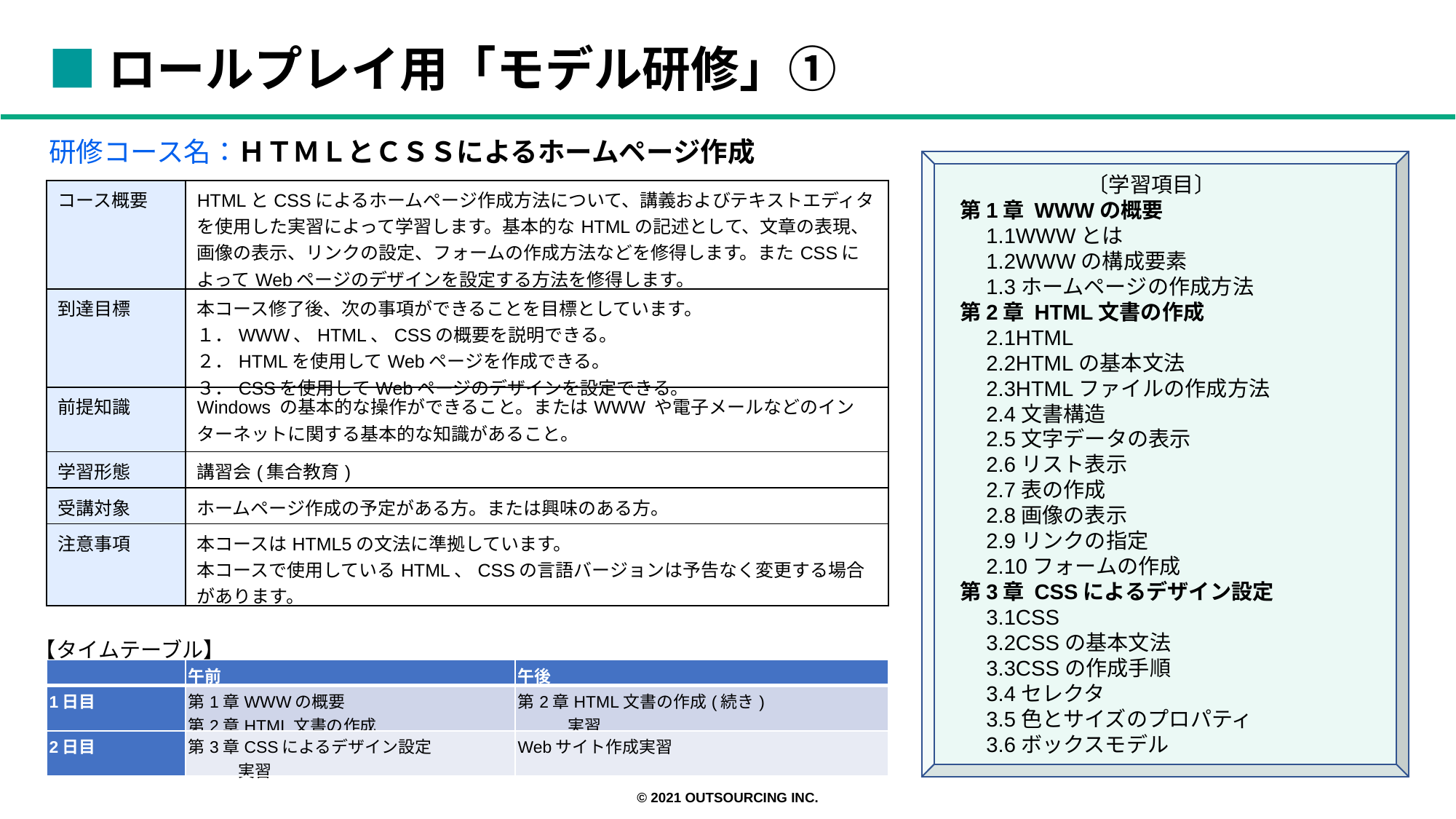

■ロールプレイ用「モデル研修」①
研修コース名：ＨＴＭＬとＣＳＳによるホームページ作成​
　　　　　　〔学習項目〕
第1章 WWWの概要
　1.1WWWとは
　1.2WWWの構成要素
　1.3ホームページの作成方法
第2章 HTML文書の作成
　2.1HTML
　2.2HTMLの基本文法
　2.3HTMLファイルの作成方法
　2.4文書構造
　2.5文字データの表示
　2.6リスト表示
　2.7表の作成
　2.8画像の表示
　2.9リンクの指定
　2.10フォームの作成
第3章 CSSによるデザイン設定
　3.1CSS
　3.2CSSの基本文法
　3.3CSSの作成手順
　3.4セレクタ
　3.5色とサイズのプロパティ
　3.6ボックスモデル
| コース概要 | HTMLとCSSによるホームページ作成方法について、講義およびテキストエディタを使用した実習によって学習します。基本的なHTMLの記述として、文章の表現、画像の表示、リンクの設定、フォームの作成方法などを修得します。またCSSによってWebページのデザインを設定する方法を修得します。 |
| --- | --- |
| 到達目標 | 本コース修了後、次の事項ができることを目標としています。 １．WWW、HTML、CSSの概要を説明できる。 ２．HTMLを使用してWebページを作成できる。 ３．CSSを使用してWebページのデザインを設定できる。 |
| 前提知識 | Windows の基本的な操作ができること。またはWWW や電子メールなどのインターネットに関する基本的な知識があること。 |
| 学習形態 | 講習会(集合教育) |
| 受講対象 | ホームページ作成の予定がある方。または興味のある方。 |
| 注意事項 | 本コースはHTML5の文法に準拠しています。 本コースで使用しているHTML、CSSの言語バージョンは予告なく変更する場合があります。 |
【タイムテーブル】
|  | 午前 | 午後 |
| --- | --- | --- |
| 1日目 | 第1章WWWの概要 第2章HTML文書の作成 | 第2章HTML文書の作成(続き) 　　　実習 |
| 2日目 | 第3章CSSによるデザイン設定 　　　実習 | Webサイト作成実習 |
© 2021 OUTSOURCING Inc.